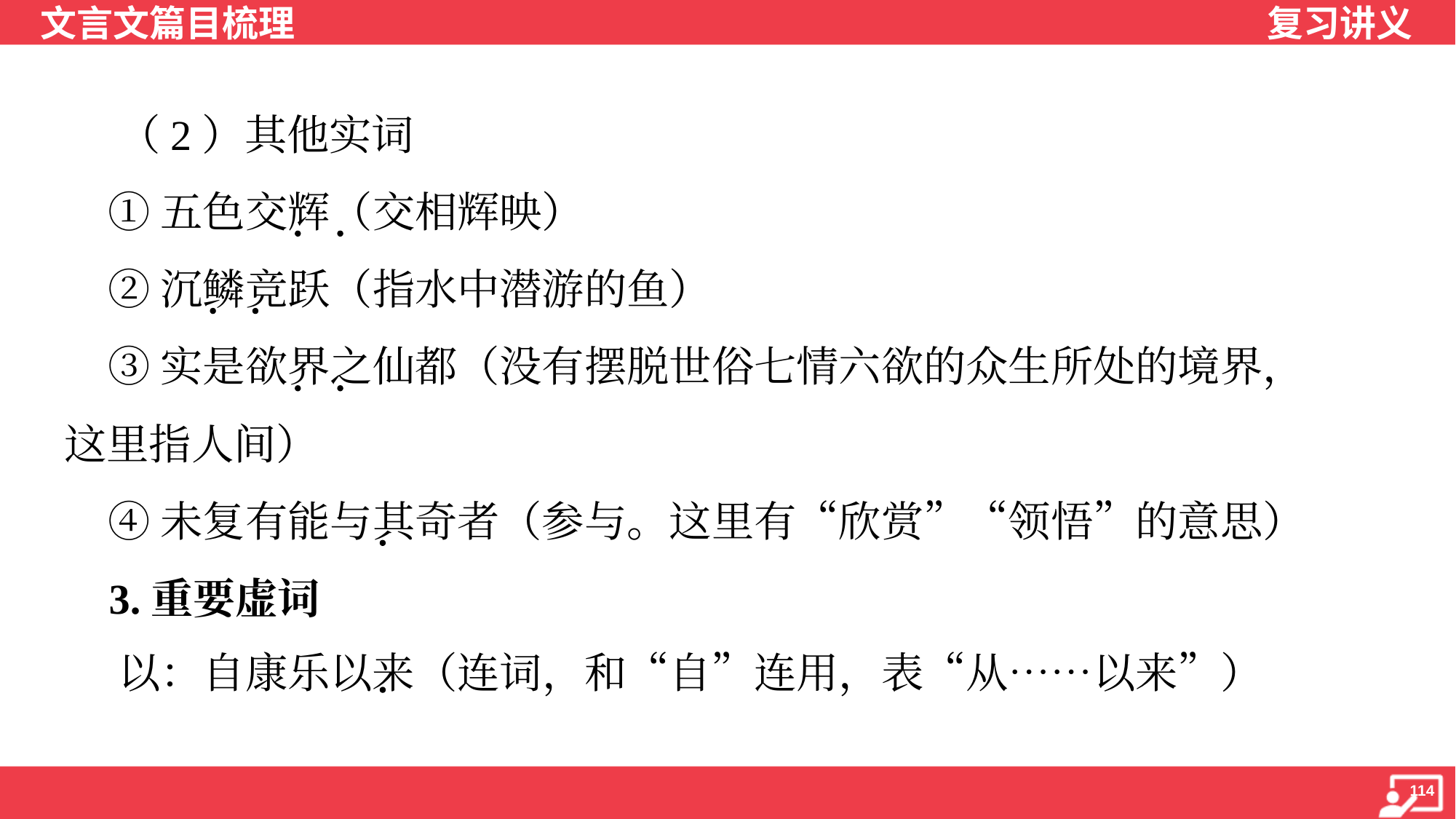

（2）其他实词
    ①五色交辉（交相辉映）
    ②沉鳞竞跃（指水中潜游的鱼）
    ③实是欲界之仙都（没有摆脱世俗七情六欲的众生所处的境界，
这里指人间）
    ④未复有能与其奇者（参与。这里有“欣赏”“领悟”的意思）
    3.重要虚词
    以：自康乐以来（连词，和“自”连用，表“从……以来”）